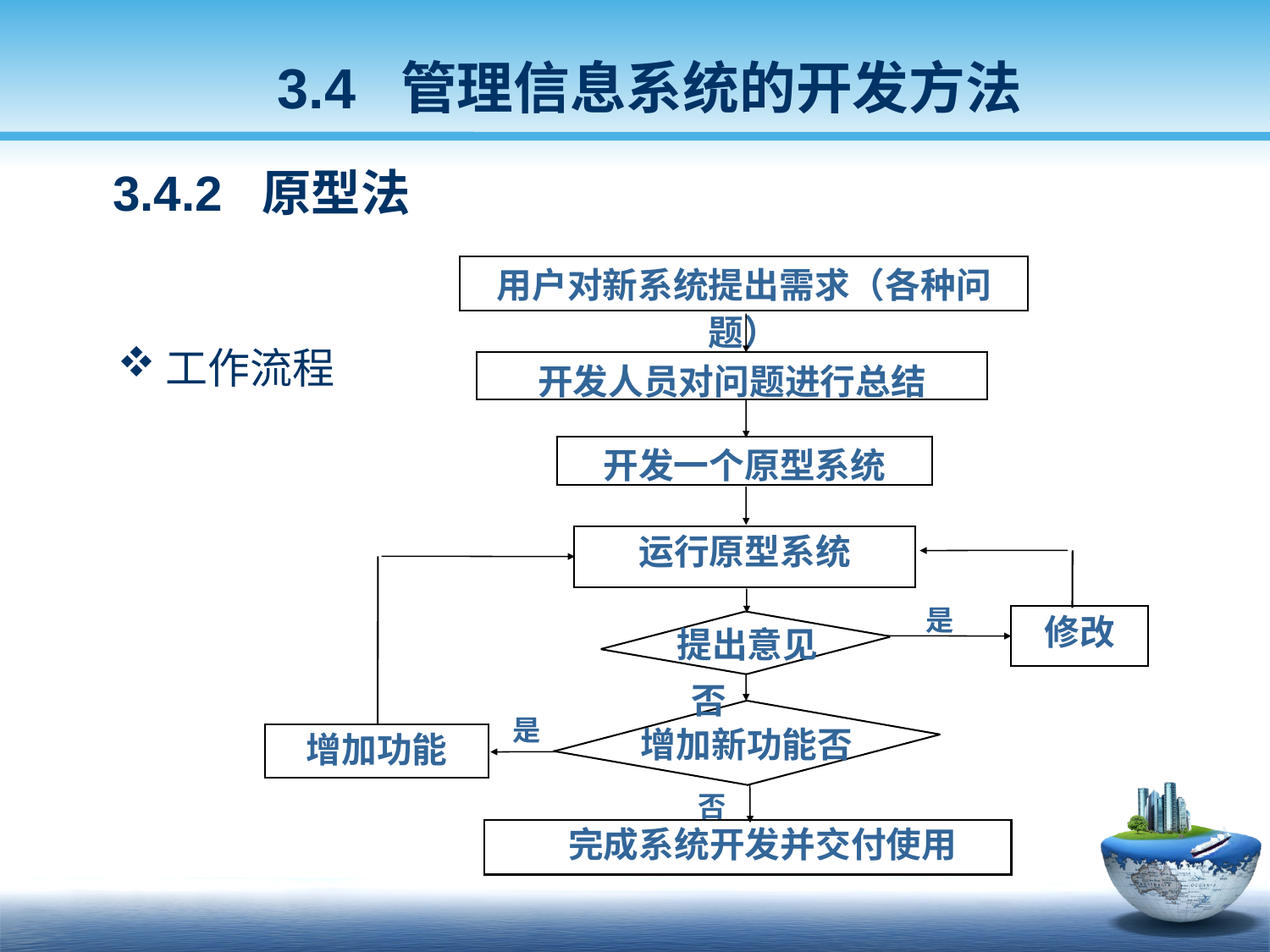

3.4  管理信息系统的开发方法

    3.4.2  原型法
用户对新系统提出需求（各种问题）

开发人员对问题进行总结

开发一个原型系统

运行原型系统

修改

提出意见

增加新功能否
增加功能

   完成系统开发并交付使用
是
否
是
否

工作流程